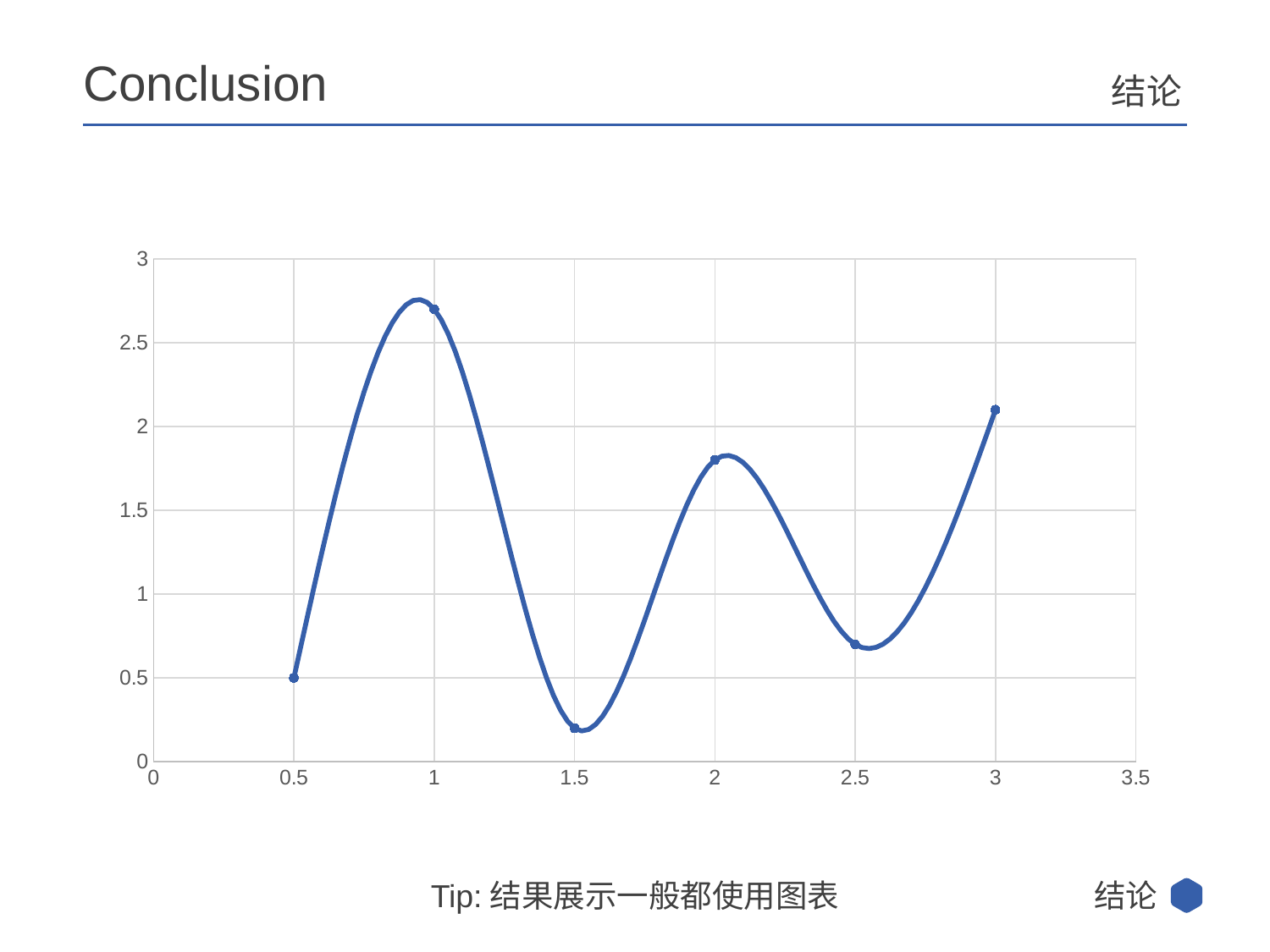

Conclusion
结论

### Chart

| Category | Y 值 |
|---|---|
结论
Tip:结果展示一般都使用图表